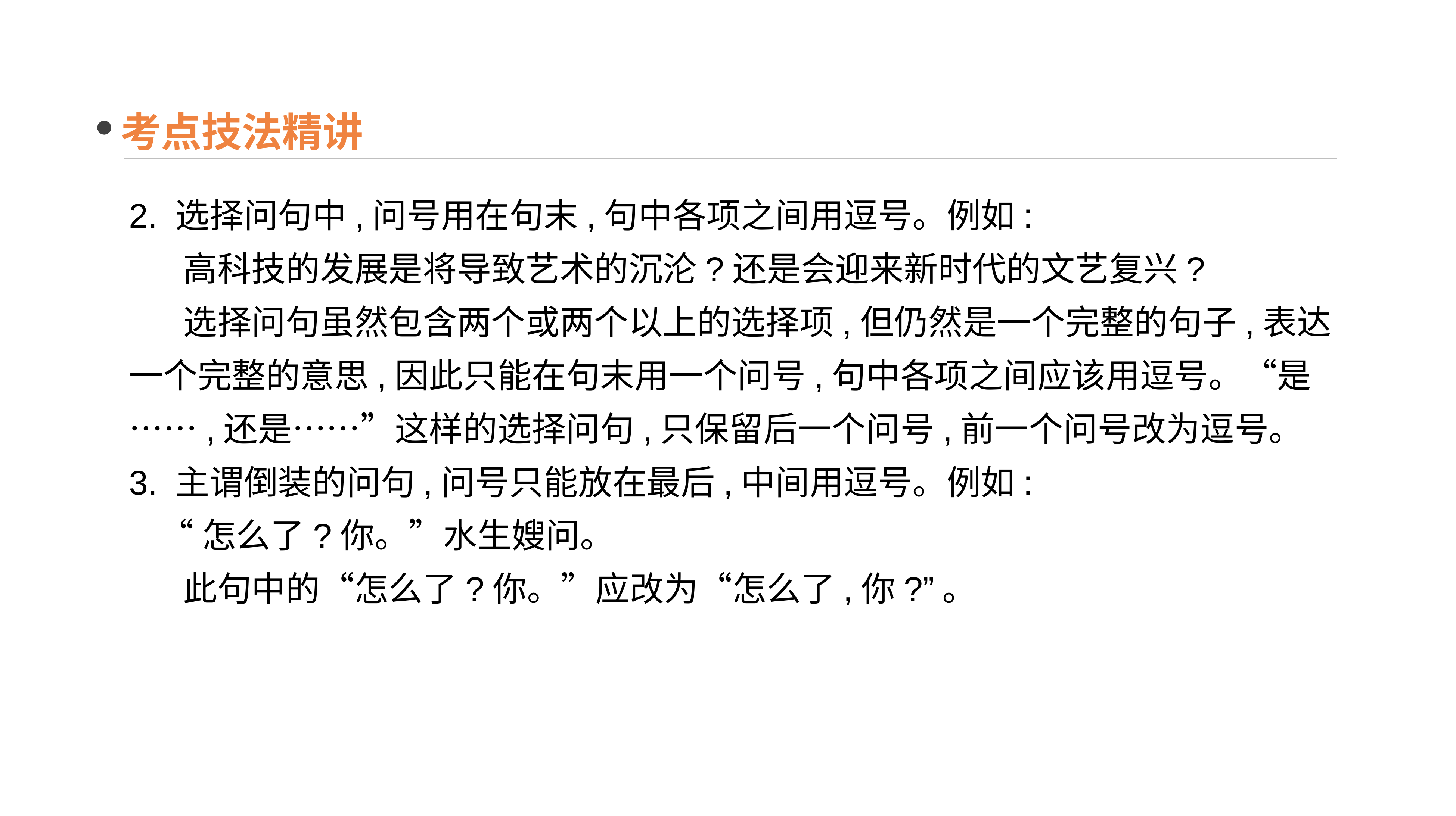

考点技法精讲

2. 选择问句中,问号用在句末,句中各项之间用逗号。例如:
      高科技的发展是将导致艺术的沉沦?还是会迎来新时代的文艺复兴?
      选择问句虽然包含两个或两个以上的选择项,但仍然是一个完整的句子,表达一个完整的意思,因此只能在句末用一个问号,句中各项之间应该用逗号。“是……,还是……”这样的选择问句,只保留后一个问号,前一个问号改为逗号。
3. 主谓倒装的问句,问号只能放在最后,中间用逗号。例如:
    “怎么了?你。”水生嫂问。
      此句中的“怎么了?你。”应改为“怎么了,你?”。